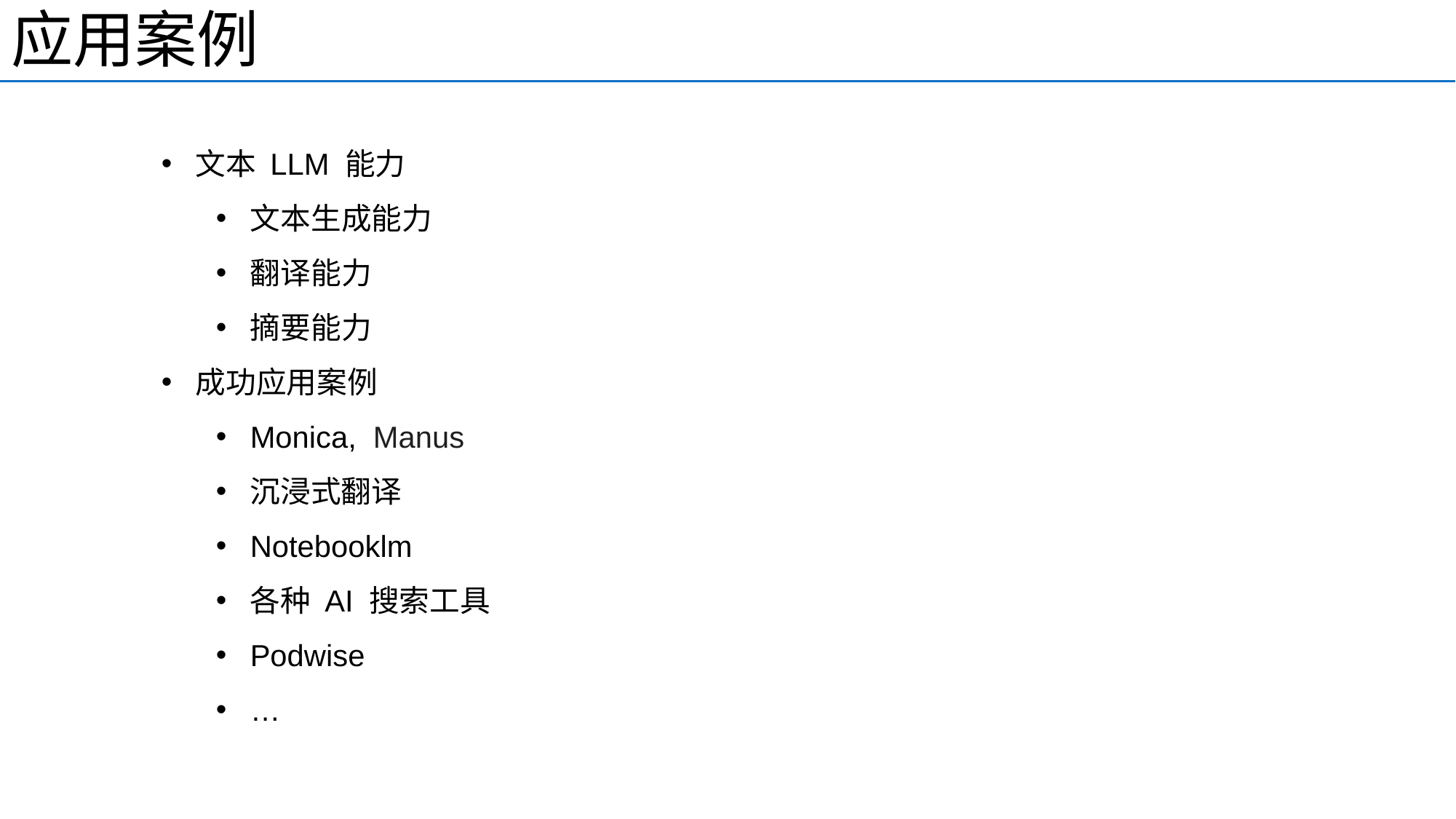

应用案例
文本 LLM 能力
文本生成能力
翻译能力
摘要能力
成功应用案例
Monica,  Manus
沉浸式翻译
Notebooklm
各种 AI 搜索工具
Podwise
…